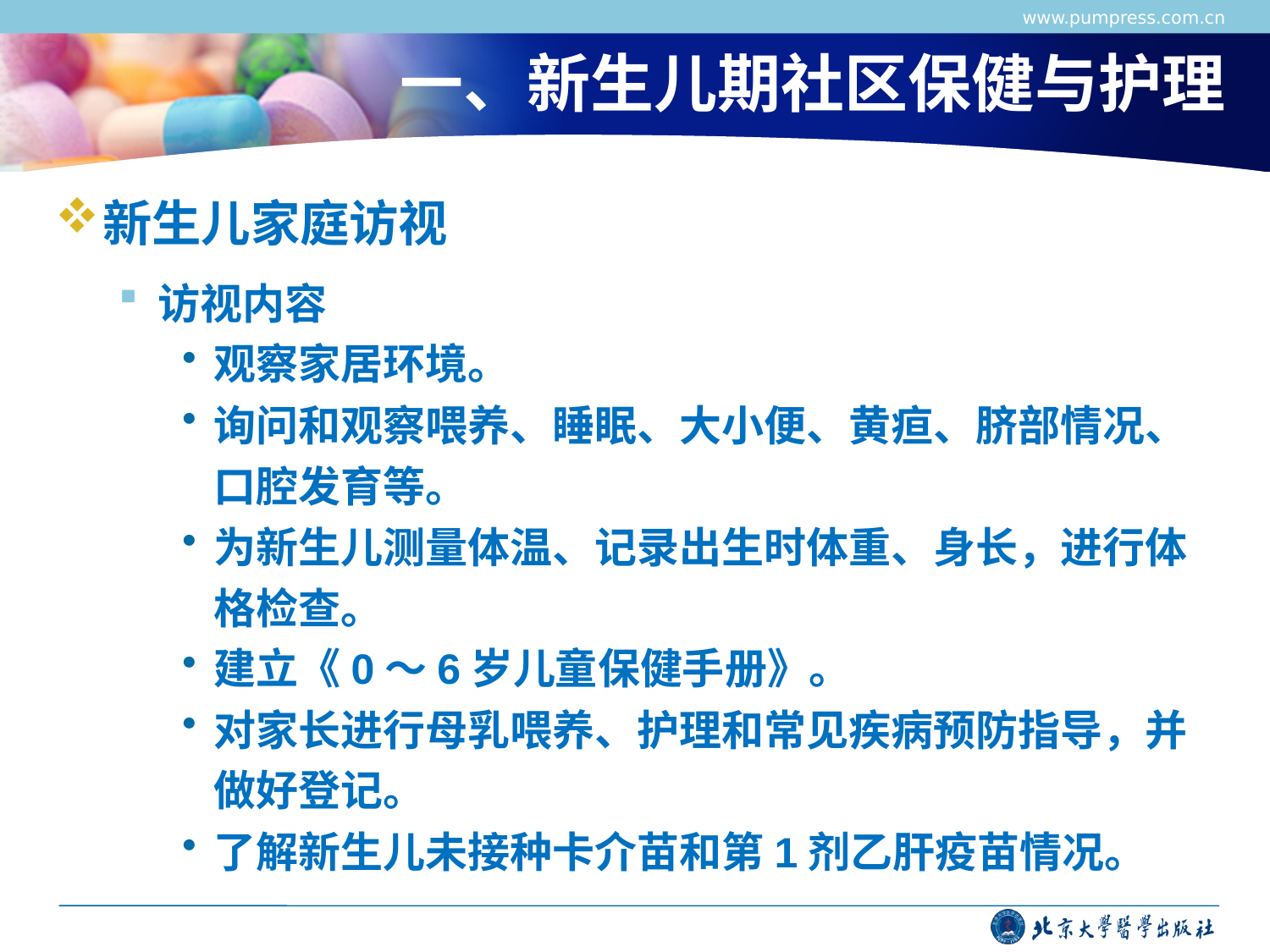

www.pumpress.com.cn
# 一、新生儿期社区保健与护理
新生儿家庭访视
访视内容
观察家居环境。
询问和观察喂养、睡眠、大小便、黄疸、脐部情况、口腔发育等。
为新生儿测量体温、记录出生时体重、身长，进行体格检查。
建立《0～6岁儿童保健手册》。
对家长进行母乳喂养、护理和常见疾病预防指导，并做好登记。
了解新生儿未接种卡介苗和第1剂乙肝疫苗情况。